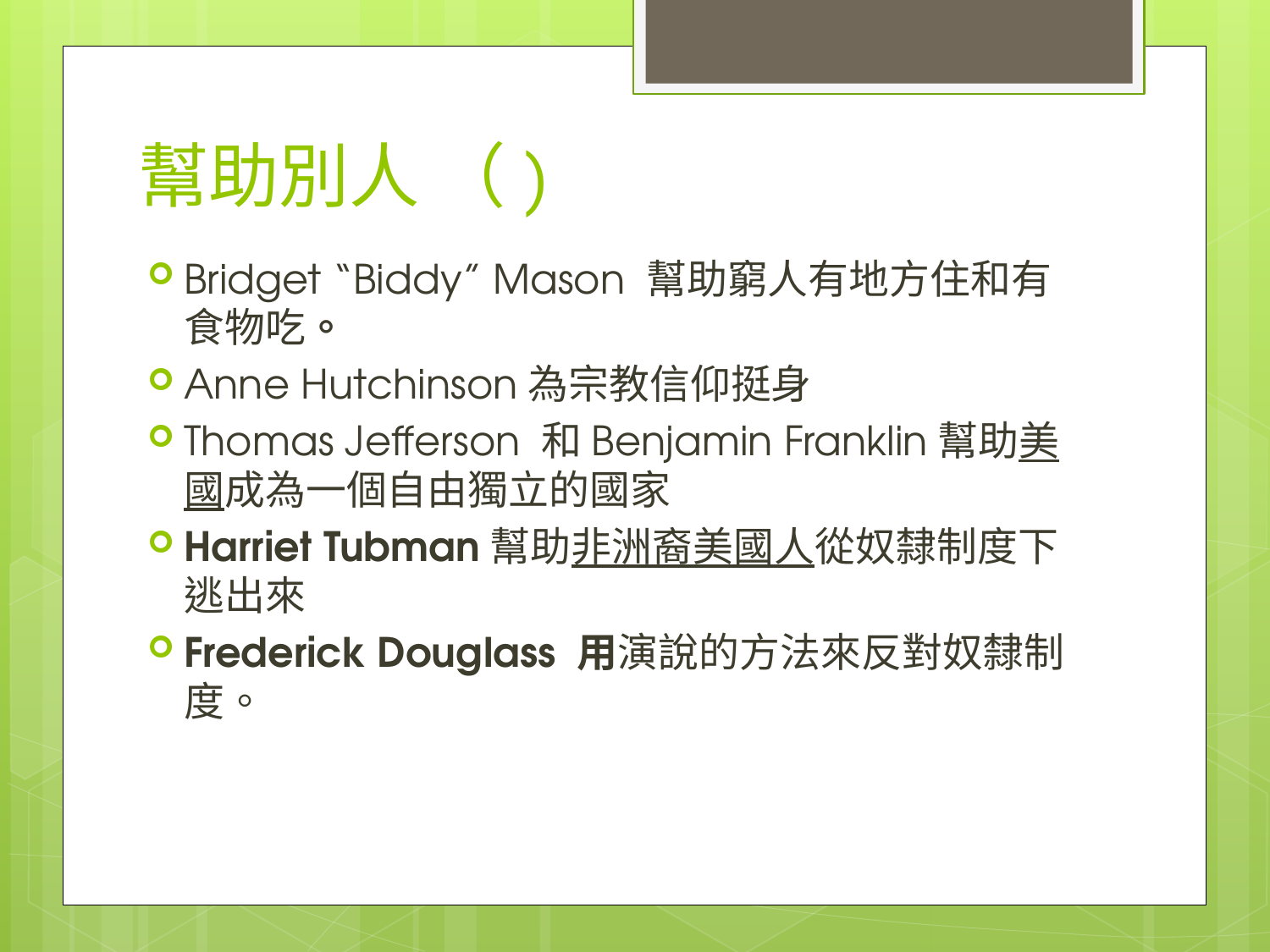

# 幫助別人 （)
Bridget “Biddy” Mason 幫助窮人有地方住和有食物吃。
Anne Hutchinson為宗教信仰挺身
Thomas Jefferson 和Benjamin Franklin幫助美國成為一個自由獨立的國家
Harriet Tubman幫助非洲裔美國人從奴隸制度下逃出來
Frederick Douglass 用演說的方法來反對奴隸制度。